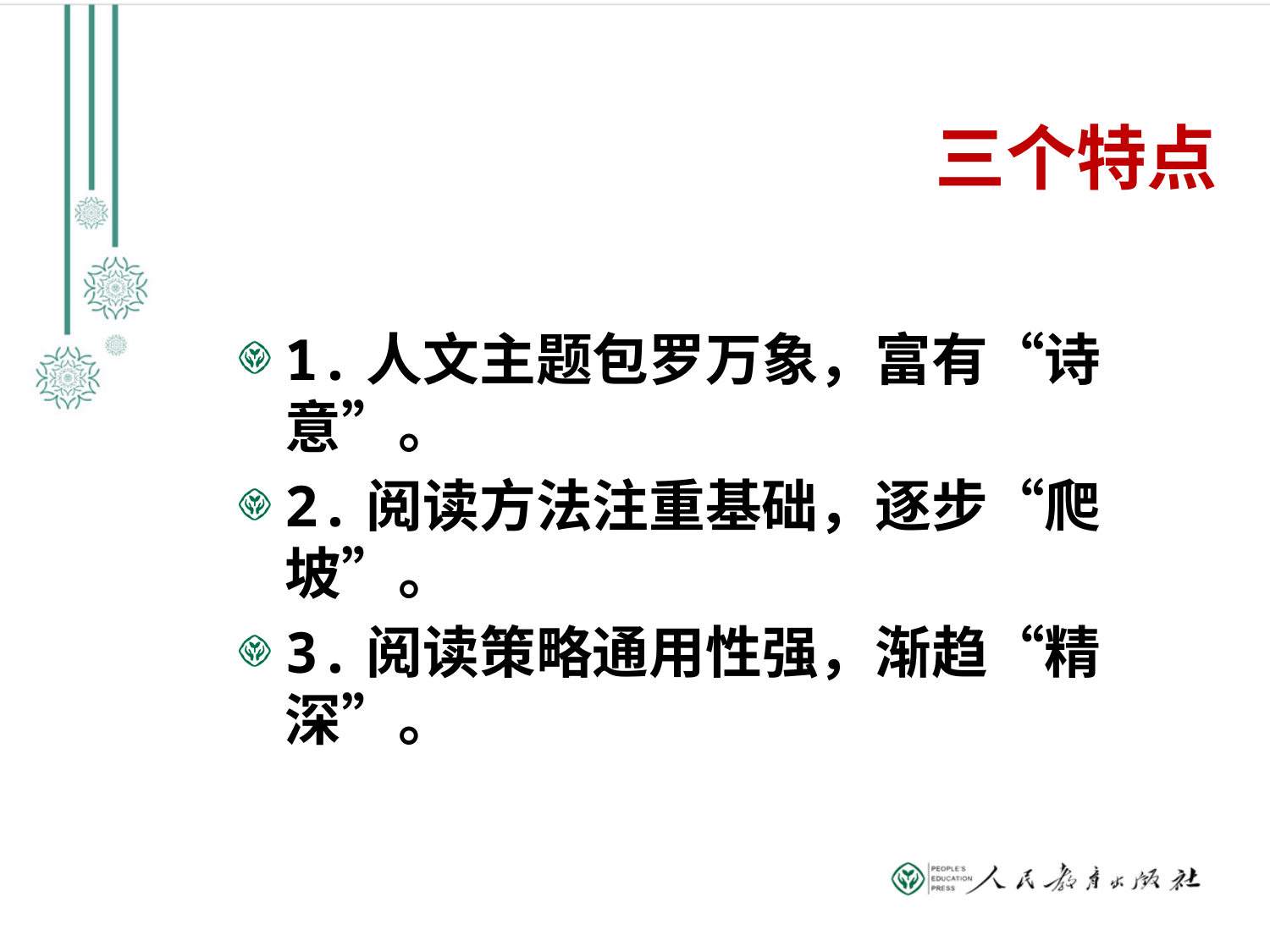

# 三个特点
1.人文主题包罗万象，富有“诗意”。
2.阅读方法注重基础，逐步“爬坡”。
3.阅读策略通用性强，渐趋“精深”。